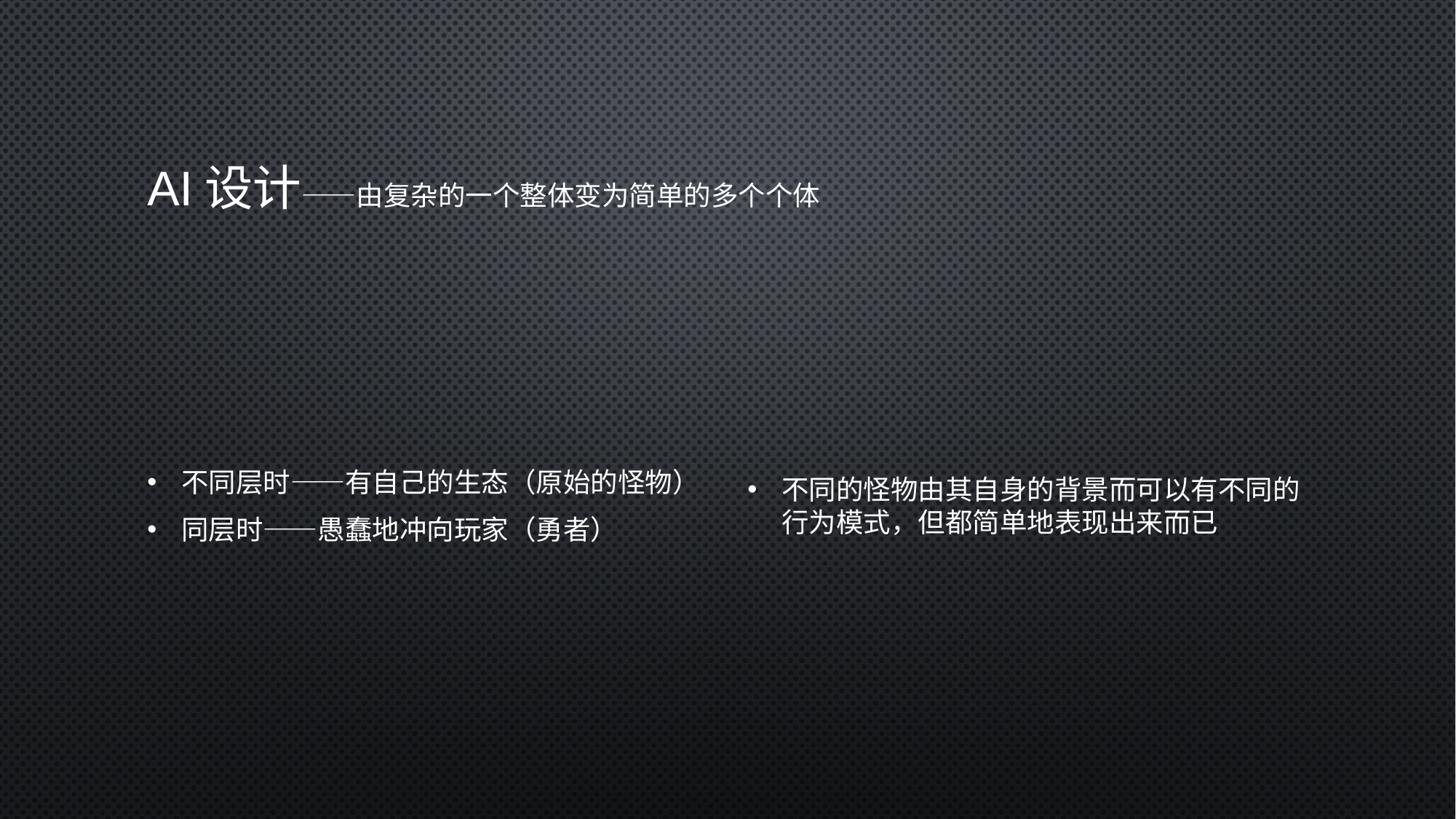

# Ai设计——由复杂的一个整体变为简单的多个个体
不同层时——有自己的生态（原始的怪物）
同层时——愚蠢地冲向玩家（勇者）
不同的怪物由其自身的背景而可以有不同的行为模式，但都简单地表现出来而已